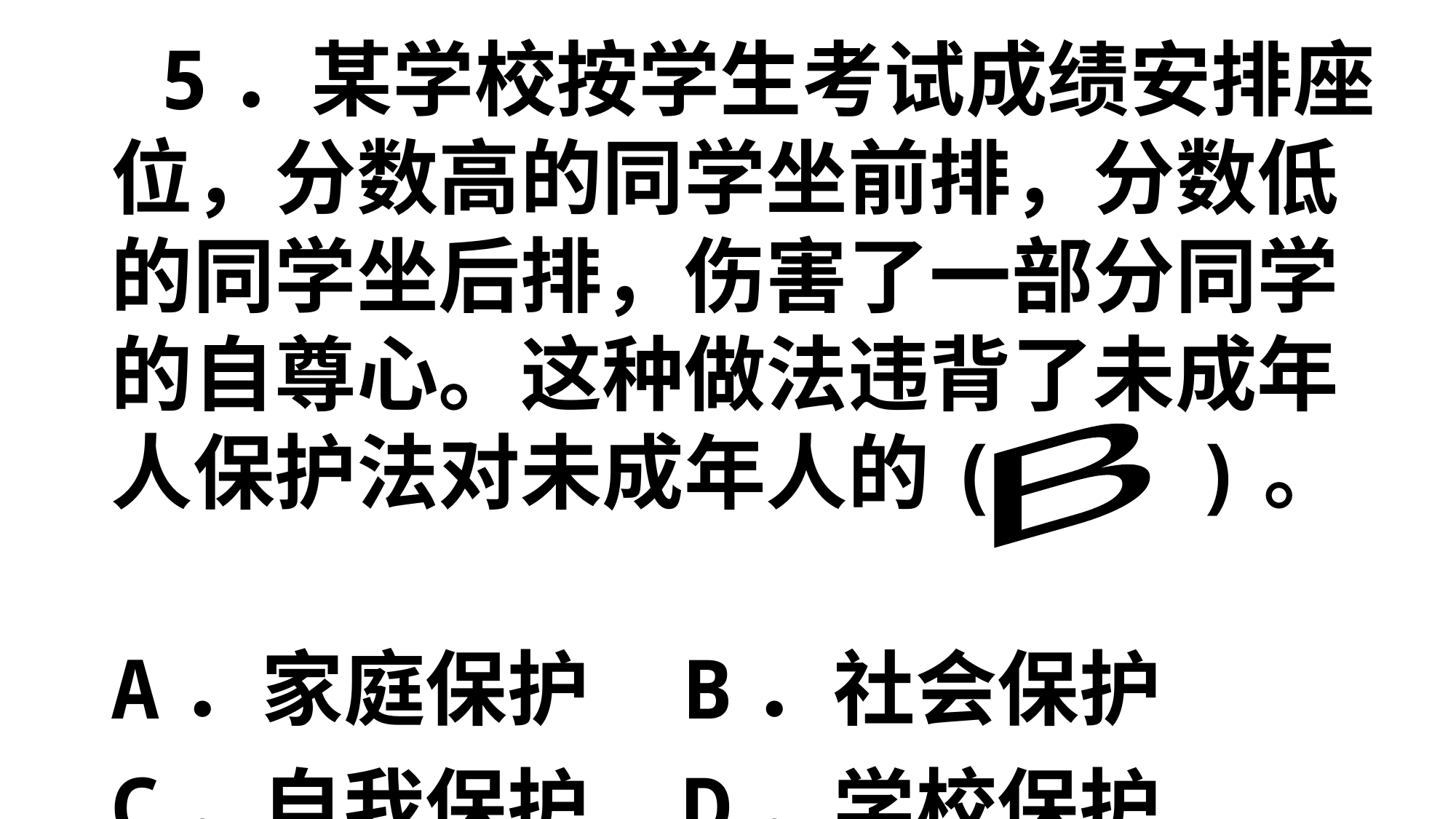

5．某学校按学生考试成绩安排座位，分数高的同学坐前排，分数低的同学坐后排，伤害了一部分同学的自尊心。这种做法违背了未成年人保护法对未成年人的(    )。
A．家庭保护    B．社会保护     C．自我保护    D．学校保护

B